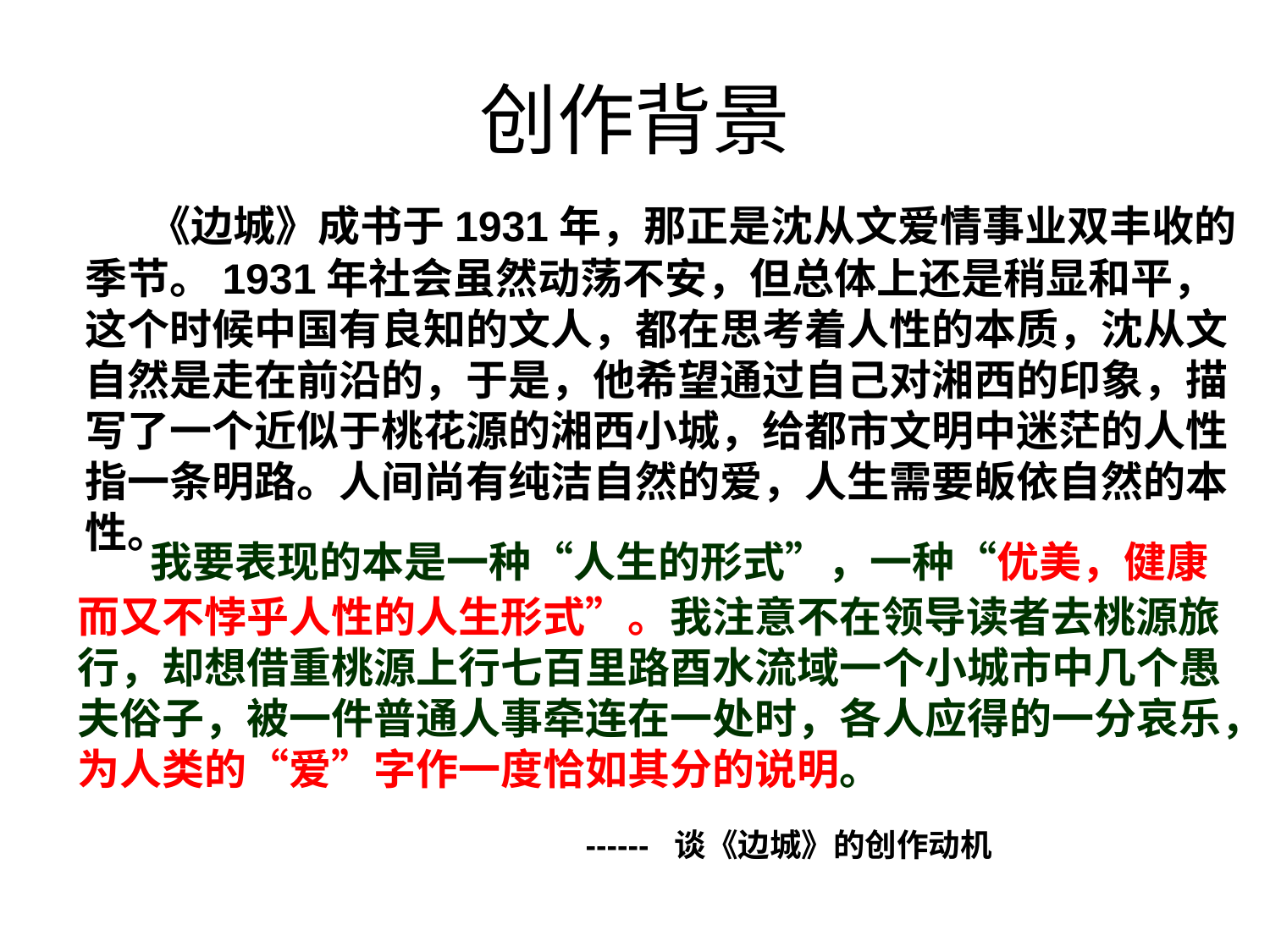

# 创作背景
         《边城》成书于1931年，那正是沈从文爱情事业双丰收的季节。1931年社会虽然动荡不安，但总体上还是稍显和平，这个时候中国有良知的文人，都在思考着人性的本质，沈从文自然是走在前沿的，于是，他希望通过自己对湘西的印象，描写了一个近似于桃花源的湘西小城，给都市文明中迷茫的人性指一条明路。人间尚有纯洁自然的爱，人生需要皈依自然的本性。
    我要表现的本是一种“人生的形式”，一种“优美，健康而又不悖乎人性的人生形式”。我注意不在领导读者去桃源旅行，却想借重桃源上行七百里路酉水流域一个小城市中几个愚夫俗子，被一件普通人事牵连在一处时，各人应得的一分哀乐，为人类的“爱”字作一度恰如其分的说明。
                    ------  谈《边城》的创作动机